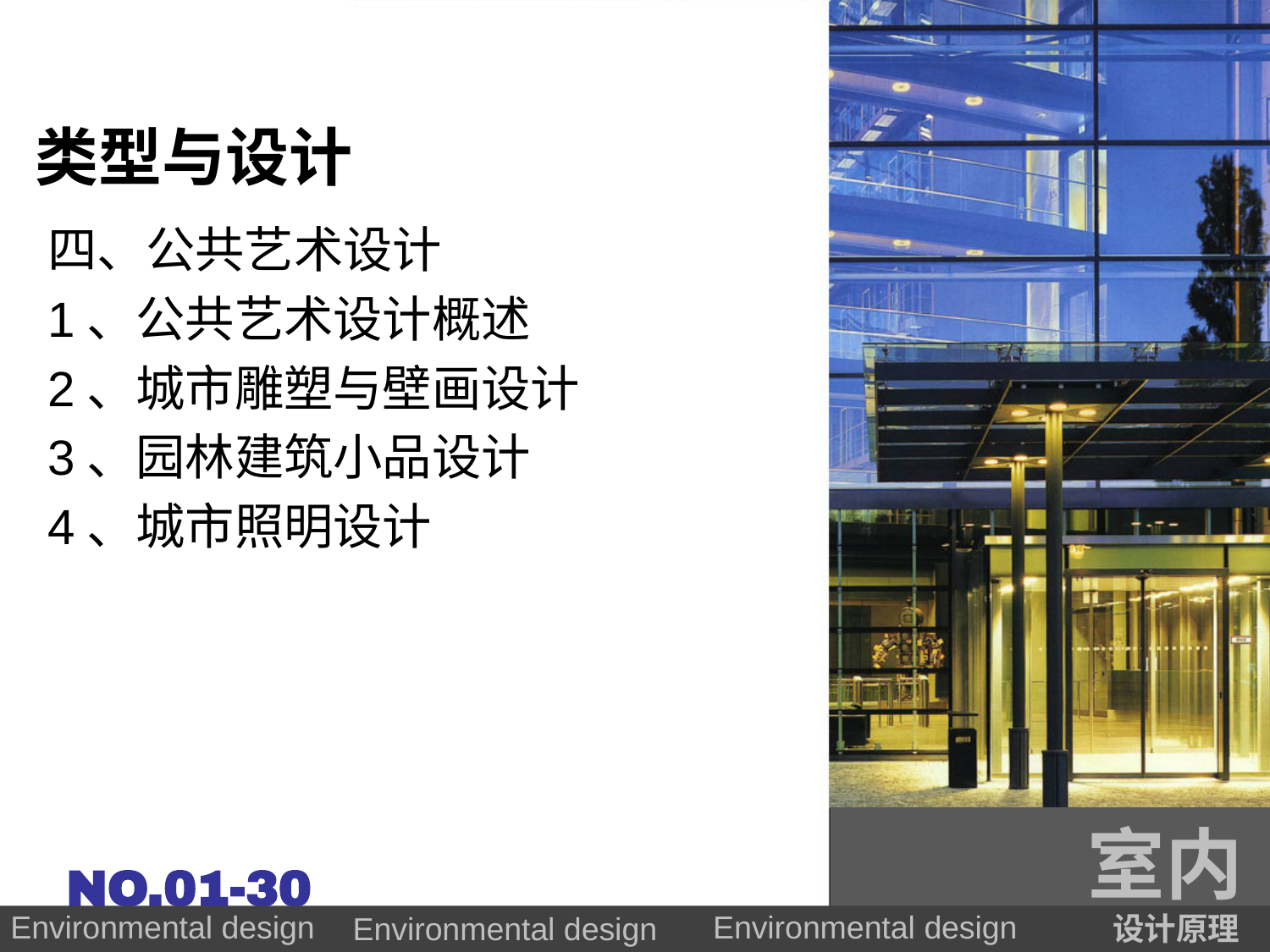

# 类型与设计
四、公共艺术设计
1、公共艺术设计概述
2、城市雕塑与壁画设计
3、园林建筑小品设计
4、城市照明设计

室内

NO.01-30
设计原理
Environmental design
Environmental design
Environmental design